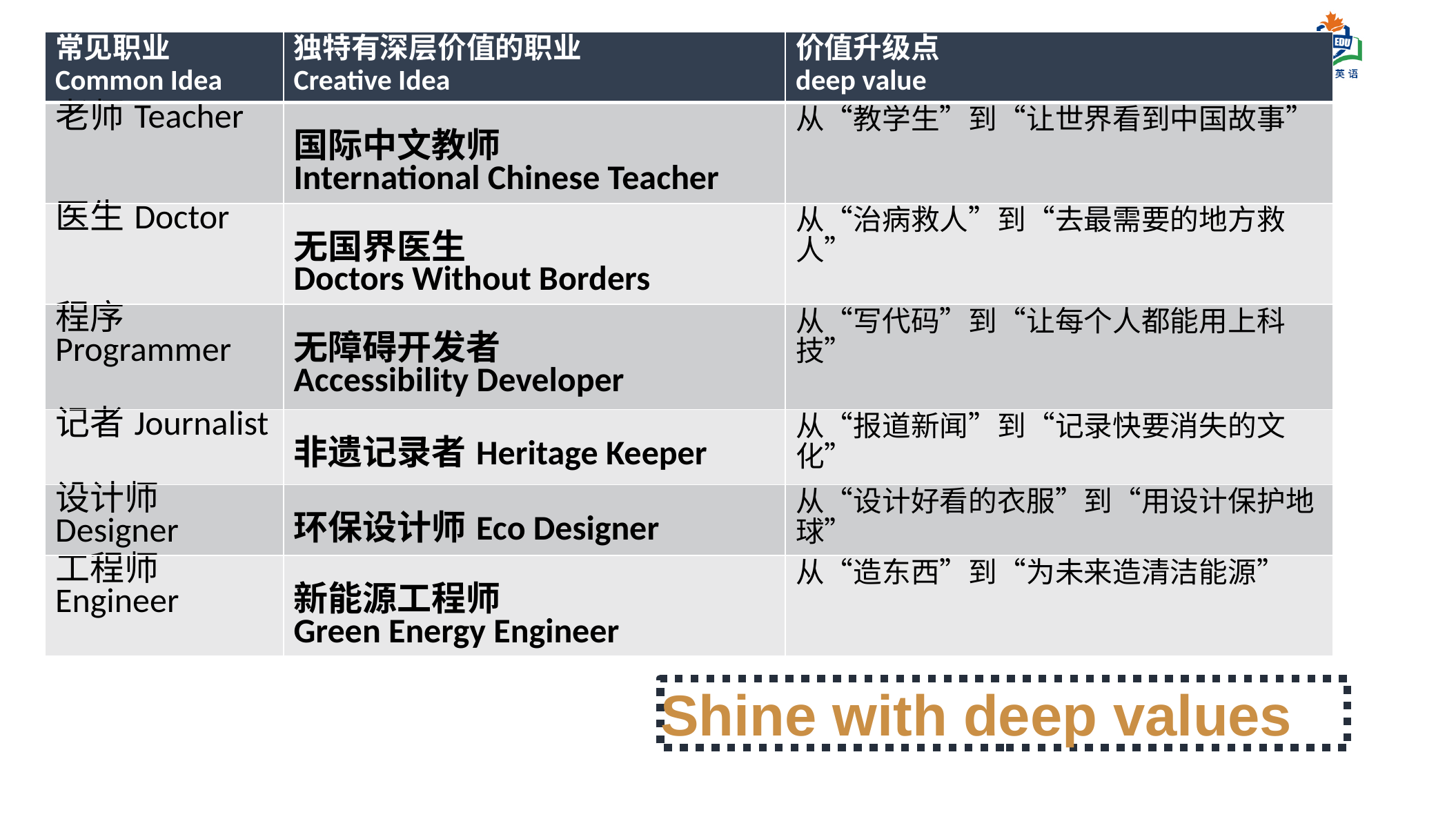

| 常见职业Common Idea | 独特有深层价值的职业 Creative Idea | 价值升级点 deep value |
| --- | --- | --- |
| 老师Teacher | 国际中文教师 International Chinese Teacher | 从“教学生”到“让世界看到中国故事” |
| 医生Doctor | 无国界医生 Doctors Without Borders | 从“治病救人”到“去最需要的地方救人” |
| 程序Programmer | 无障碍开发者 Accessibility Developer | 从“写代码”到“让每个人都能用上科技” |
| 记者Journalist | 非遗记录者Heritage Keeper | 从“报道新闻”到“记录快要消失的文化” |
| 设计师Designer | 环保设计师Eco Designer | 从“设计好看的衣服”到“用设计保护地球” |
| 工程师Engineer | 新能源工程师 Green Energy Engineer | 从“造东西”到“为未来造清洁能源” |
Shine with deep values